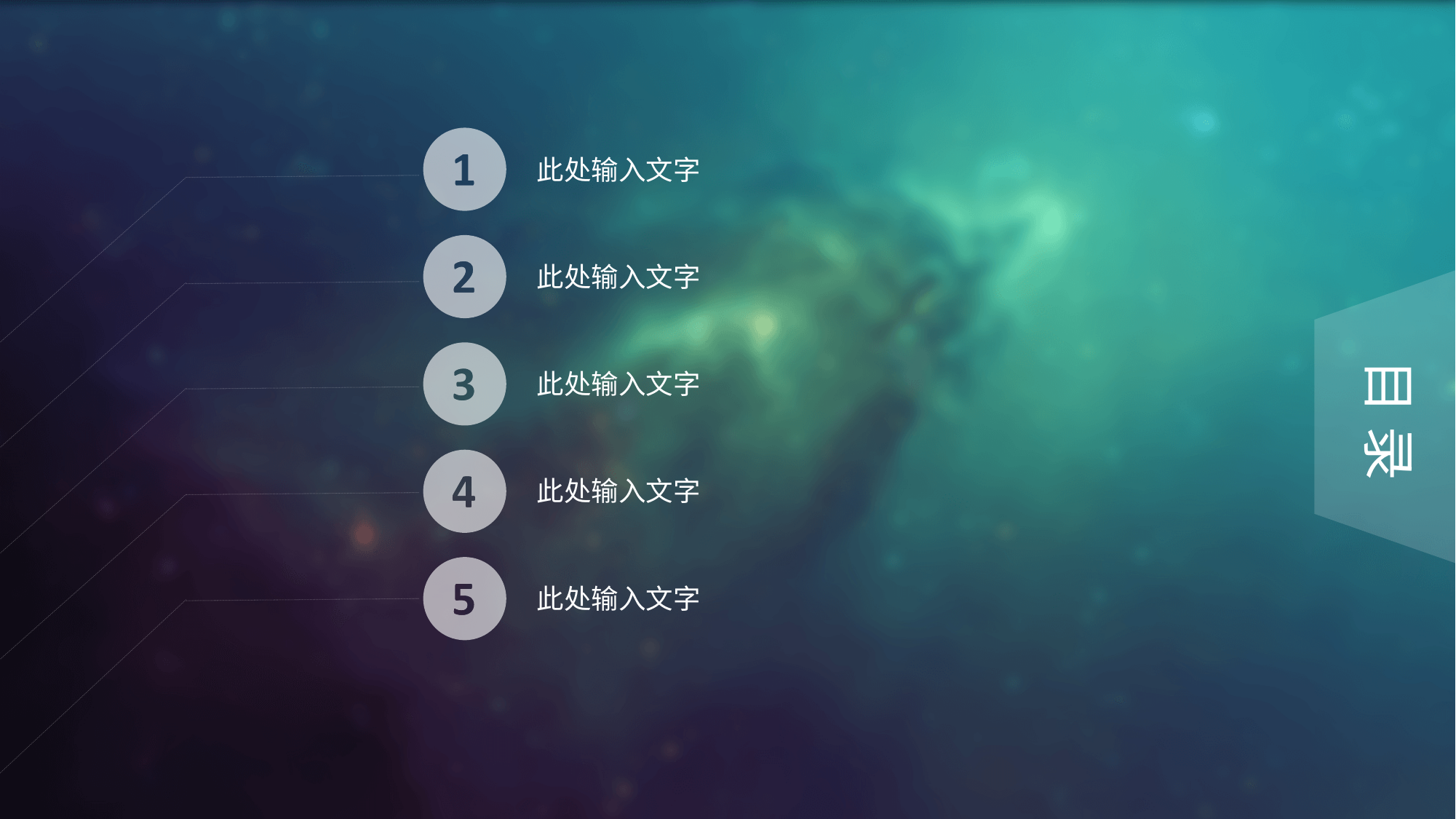

此处输入文字

此处输入文字

目 录
此处输入文字

此处输入文字

此处输入文字